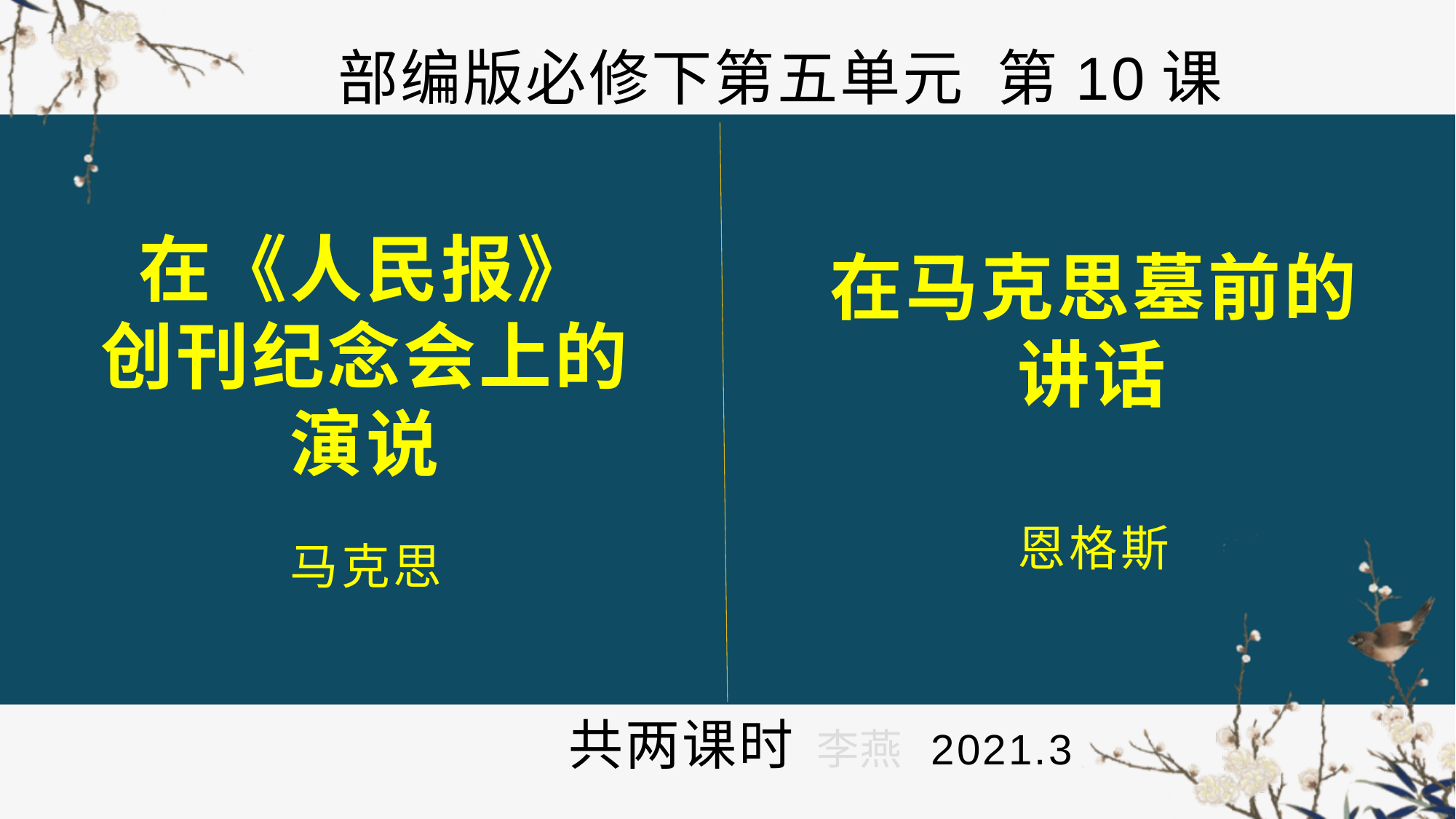

部编版必修下第五单元  第10课
# 在《人民报》 创刊纪念会上的 演说 马克思
在马克思墓前的
讲话
恩格斯
共两课时  李燕  2021.3